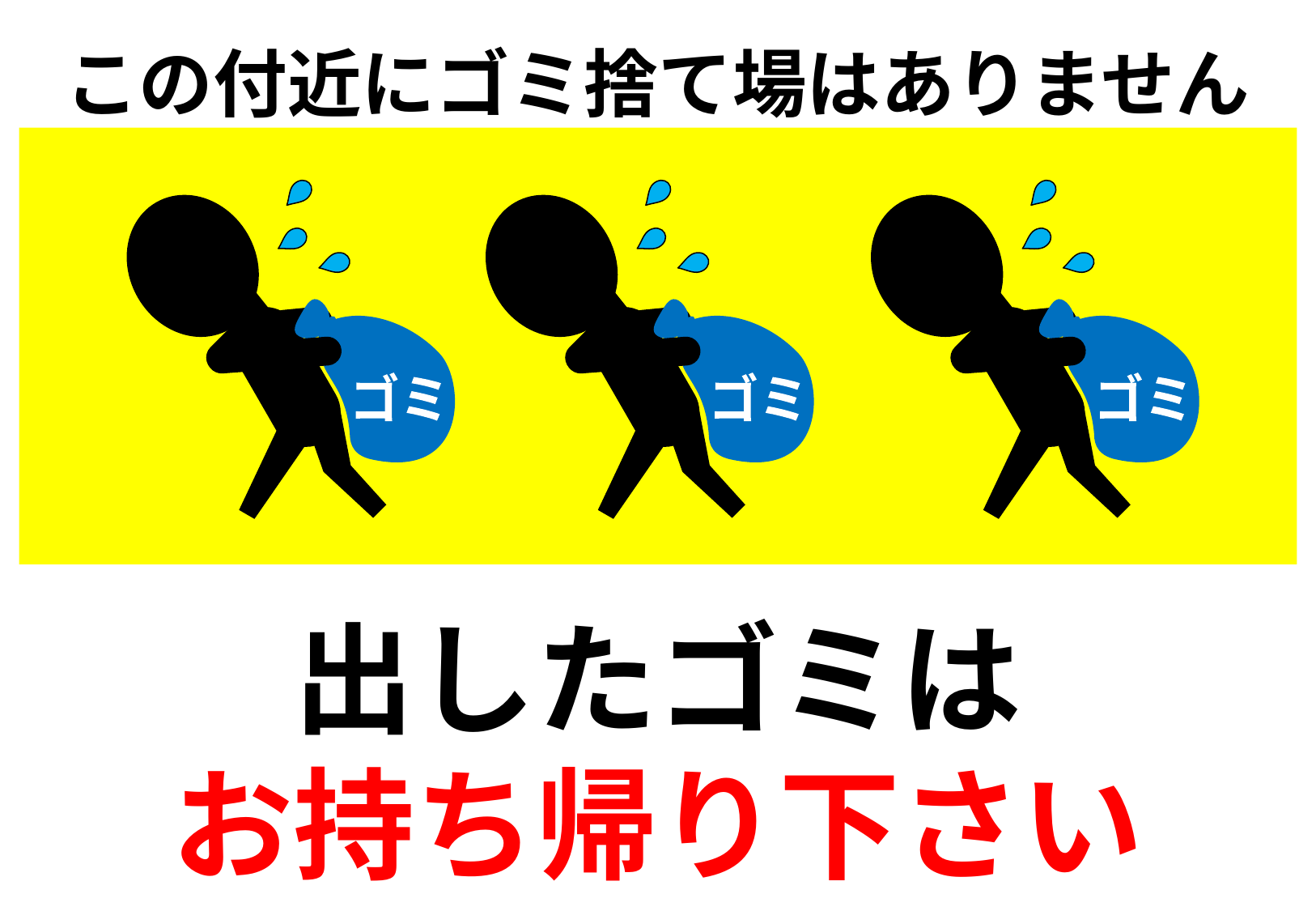

この付近にゴミ捨て場はありません

ゴミ

ゴミ

ゴミ

出したゴミは
お持ち帰り下さい